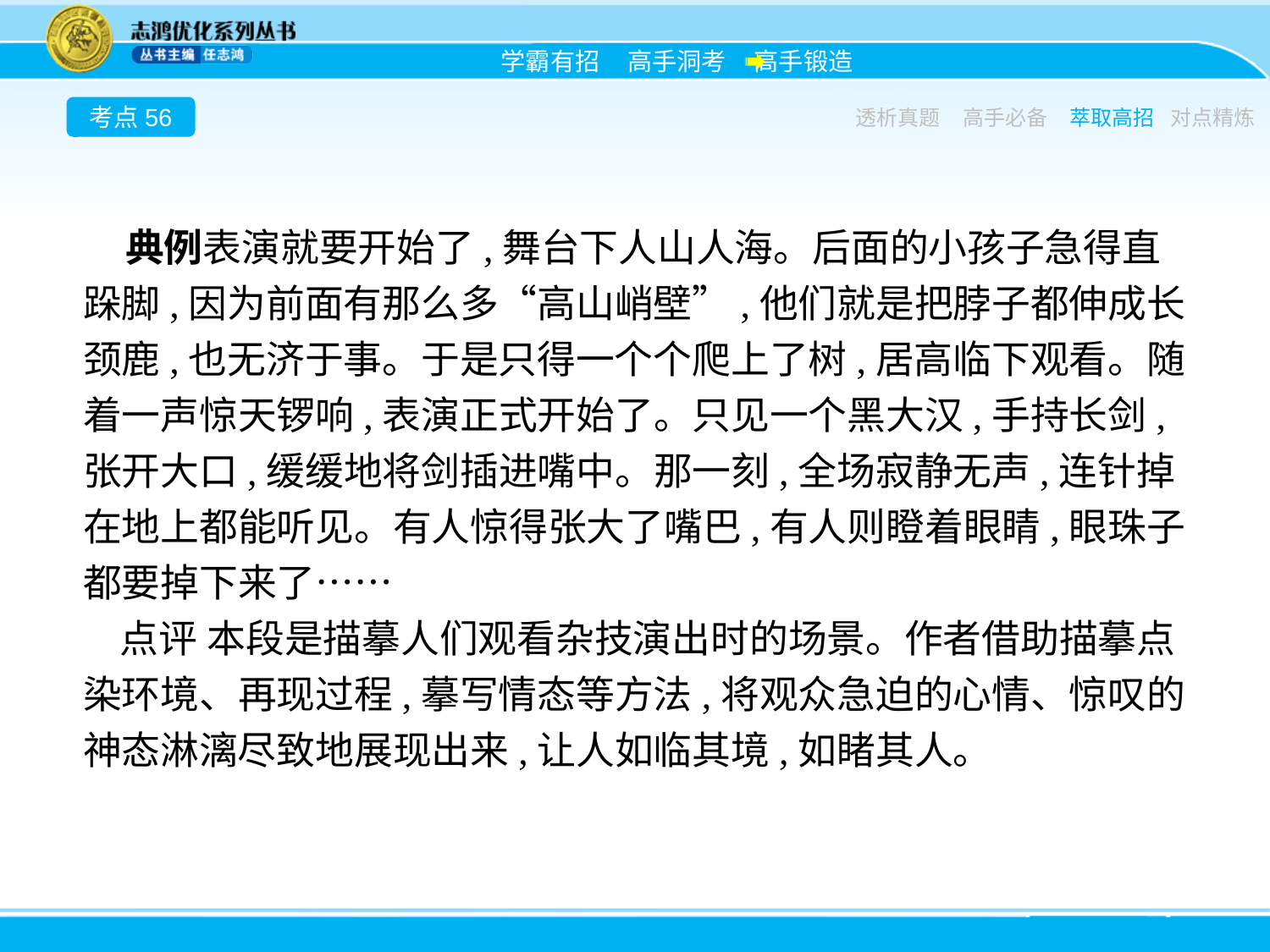

考点56
透析真题
高手必备
萃取高招
对点精炼
典例表演就要开始了,舞台下人山人海。后面的小孩子急得直跺脚,因为前面有那么多“高山峭壁”,他们就是把脖子都伸成长颈鹿,也无济于事。于是只得一个个爬上了树,居高临下观看。随着一声惊天锣响,表演正式开始了。只见一个黑大汉,手持长剑,张开大口,缓缓地将剑插进嘴中。那一刻,全场寂静无声,连针掉在地上都能听见。有人惊得张大了嘴巴,有人则瞪着眼睛,眼珠子都要掉下来了……
点评 本段是描摹人们观看杂技演出时的场景。作者借助描摹点染环境、再现过程,摹写情态等方法,将观众急迫的心情、惊叹的神态淋漓尽致地展现出来,让人如临其境,如睹其人。